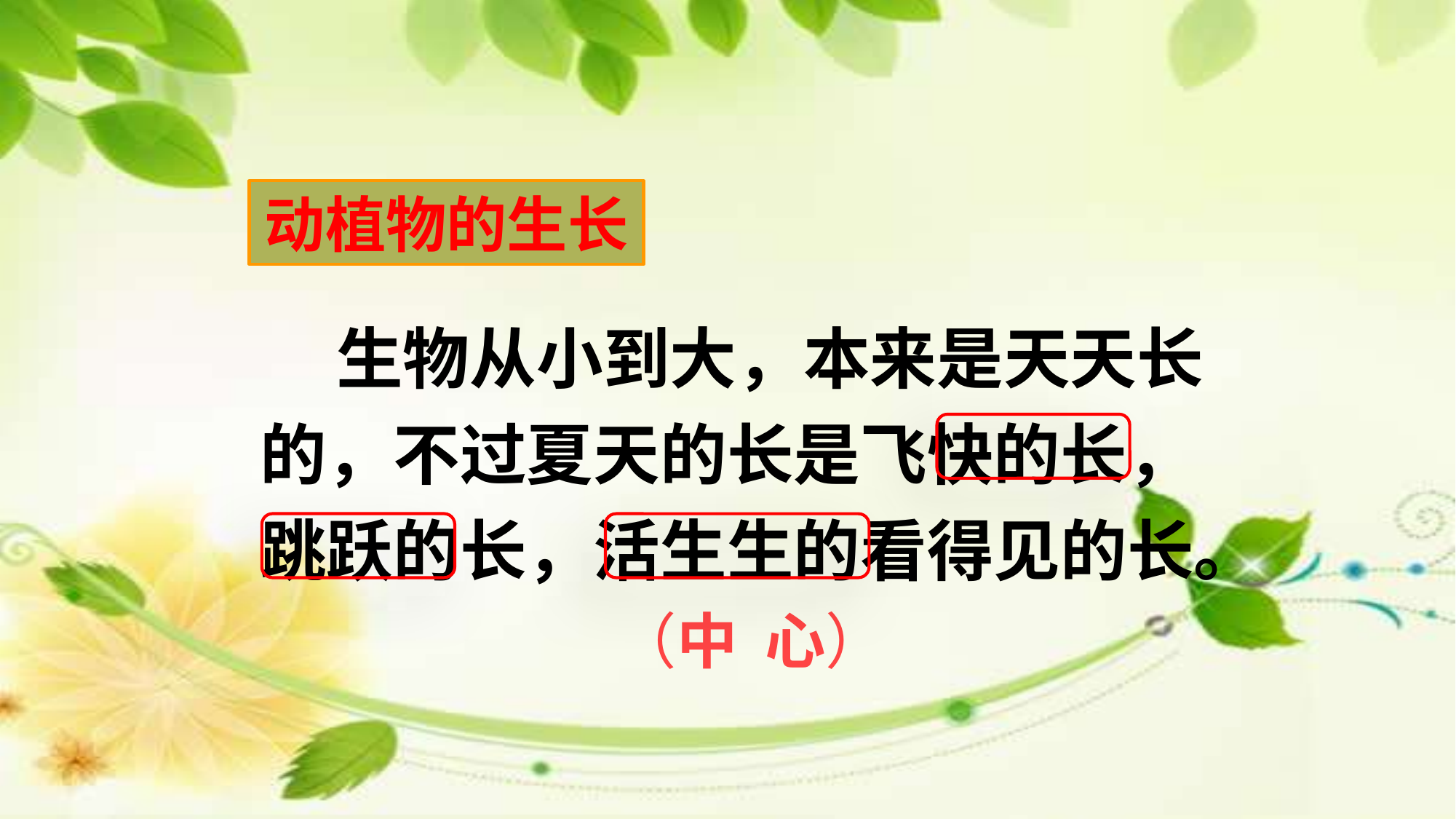

动植物的生长
    生物从小到大，本来是天天长的，不过夏天的长是飞快的长，跳跃的长，活生生的看得见的长。

（中  心）